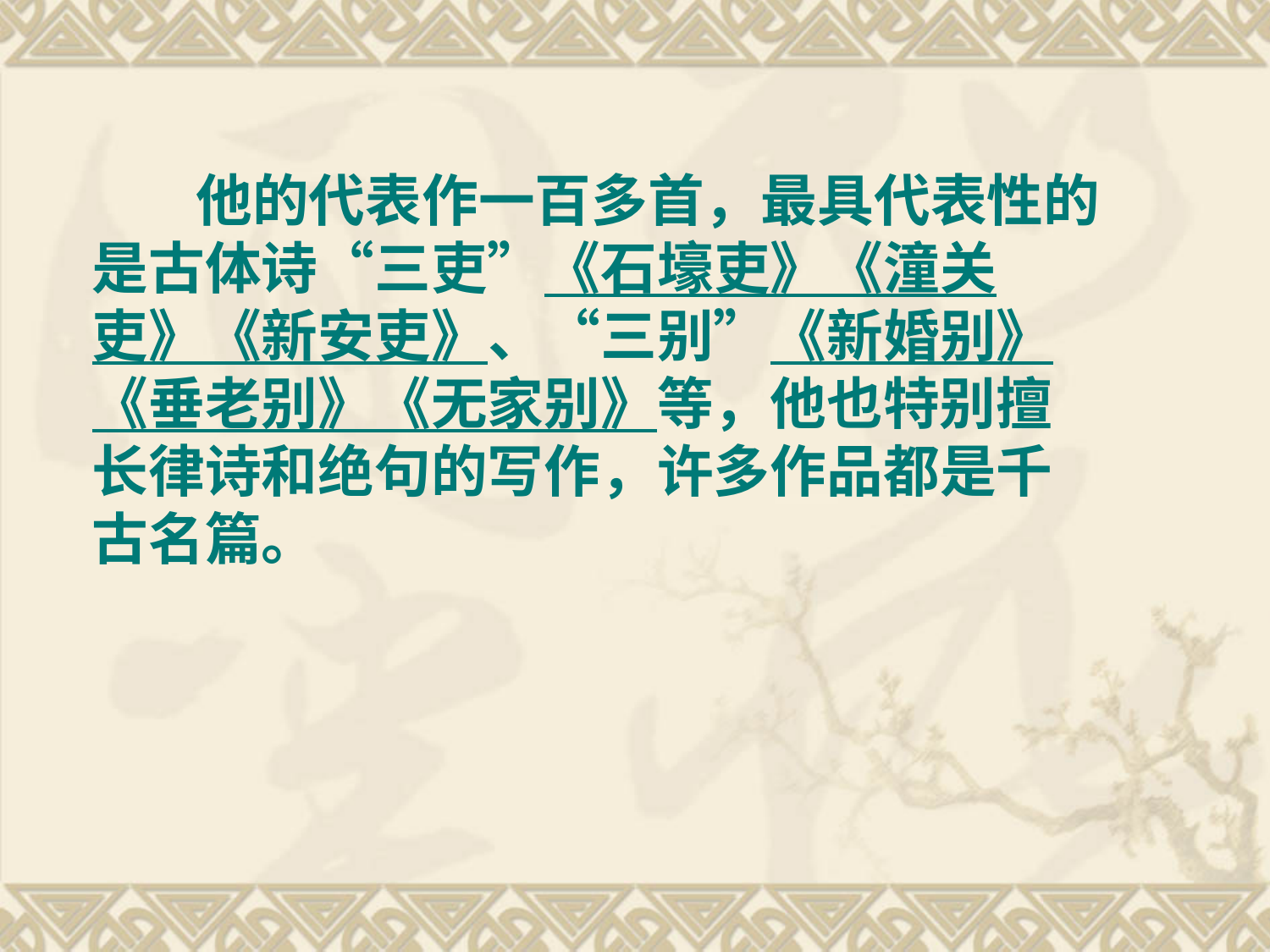

他的代表作一百多首，最具代表性的是古体诗“三吏”《石壕吏》《潼关吏》《新安吏》、“三别”《新婚别》《垂老别》《无家别》等，他也特别擅长律诗和绝句的写作，许多作品都是千古名篇。